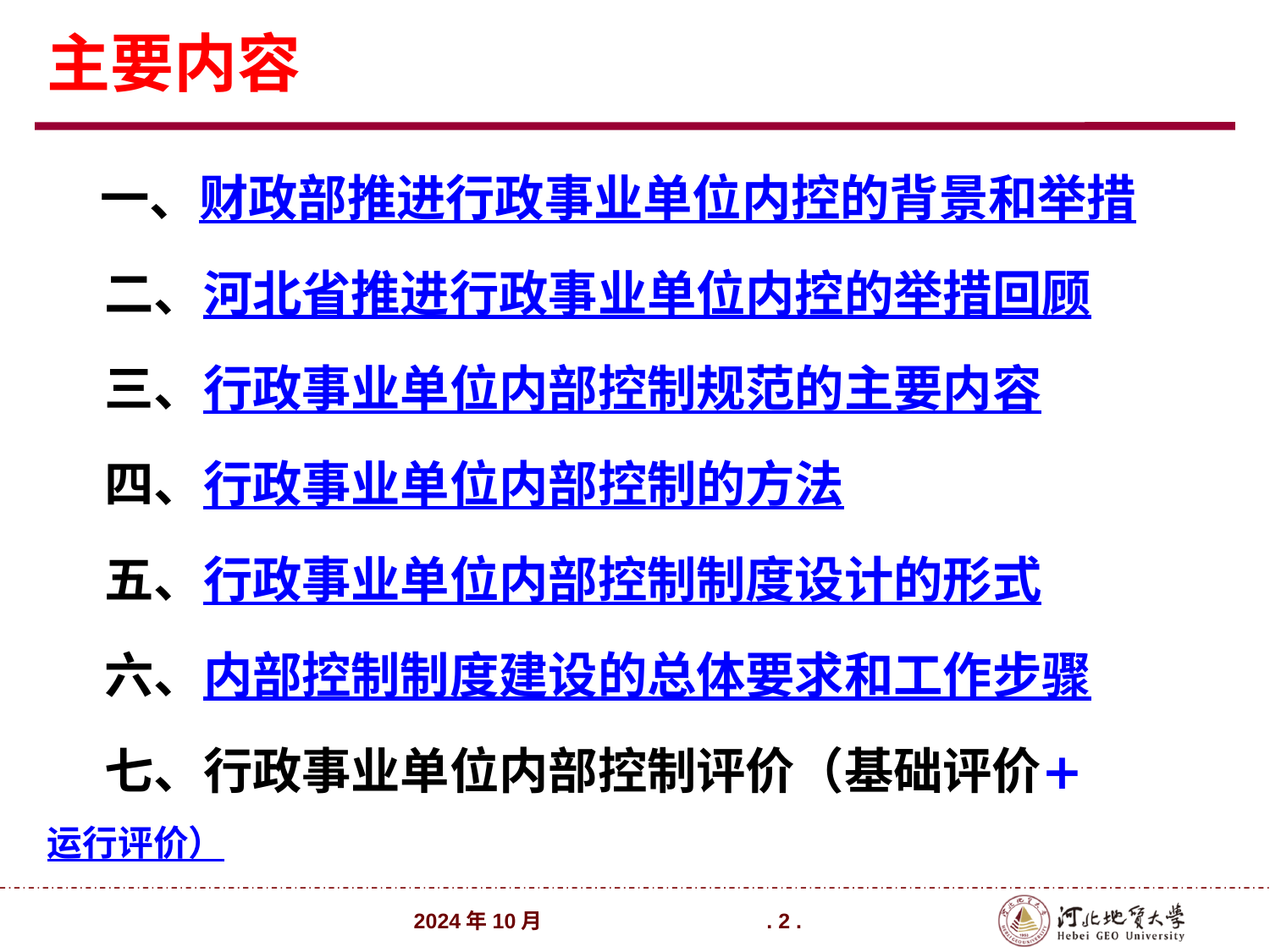

# 主要内容
一、财政部推进行政事业单位内控的背景和举措
二、河北省推进行政事业单位内控的举措回顾
三、行政事业单位内部控制规范的主要内容
四、行政事业单位内部控制的方法
五、行政事业单位内部控制制度设计的形式
六、内部控制制度建设的总体要求和工作步骤
七、行政事业单位内部控制评价（基础评价+运行评价）

2024年10月                                             . 2 .